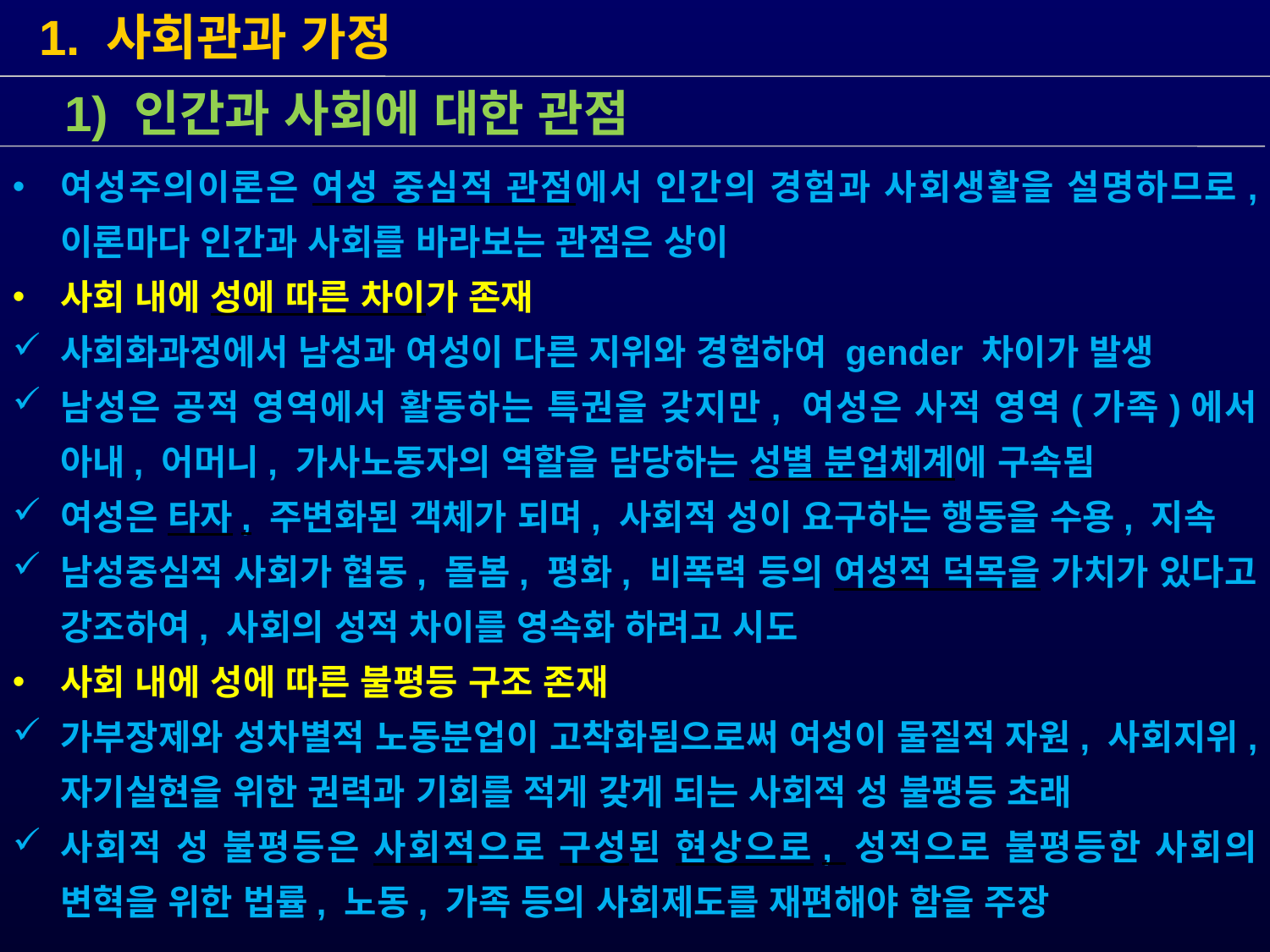

1. 사회관과 가정

  1) 인간과 사회에 대한 관점

여성주의이론은 여성 중심적 관점에서 인간의 경험과 사회생활을 설명하므로, 이론마다 인간과 사회를 바라보는 관점은 상이
사회 내에 성에 따른 차이가 존재
사회화과정에서 남성과 여성이 다른 지위와 경험하여 gender 차이가 발생
남성은 공적 영역에서 활동하는 특권을 갖지만, 여성은 사적 영역(가족)에서 아내, 어머니, 가사노동자의 역할을 담당하는 성별 분업체계에 구속됨
여성은 타자, 주변화된 객체가 되며, 사회적 성이 요구하는 행동을 수용, 지속
남성중심적 사회가 협동, 돌봄, 평화, 비폭력 등의 여성적 덕목을 가치가 있다고 강조하여, 사회의 성적 차이를 영속화 하려고 시도
사회 내에 성에 따른 불평등 구조 존재
가부장제와 성차별적 노동분업이 고착화됨으로써 여성이 물질적 자원, 사회지위, 자기실현을 위한 권력과 기회를 적게 갖게 되는 사회적 성 불평등 초래
사회적 성 불평등은 사회적으로 구성된 현상으로, 성적으로 불평등한 사회의 변혁을 위한 법률, 노동, 가족 등의 사회제도를 재편해야 함을 주장